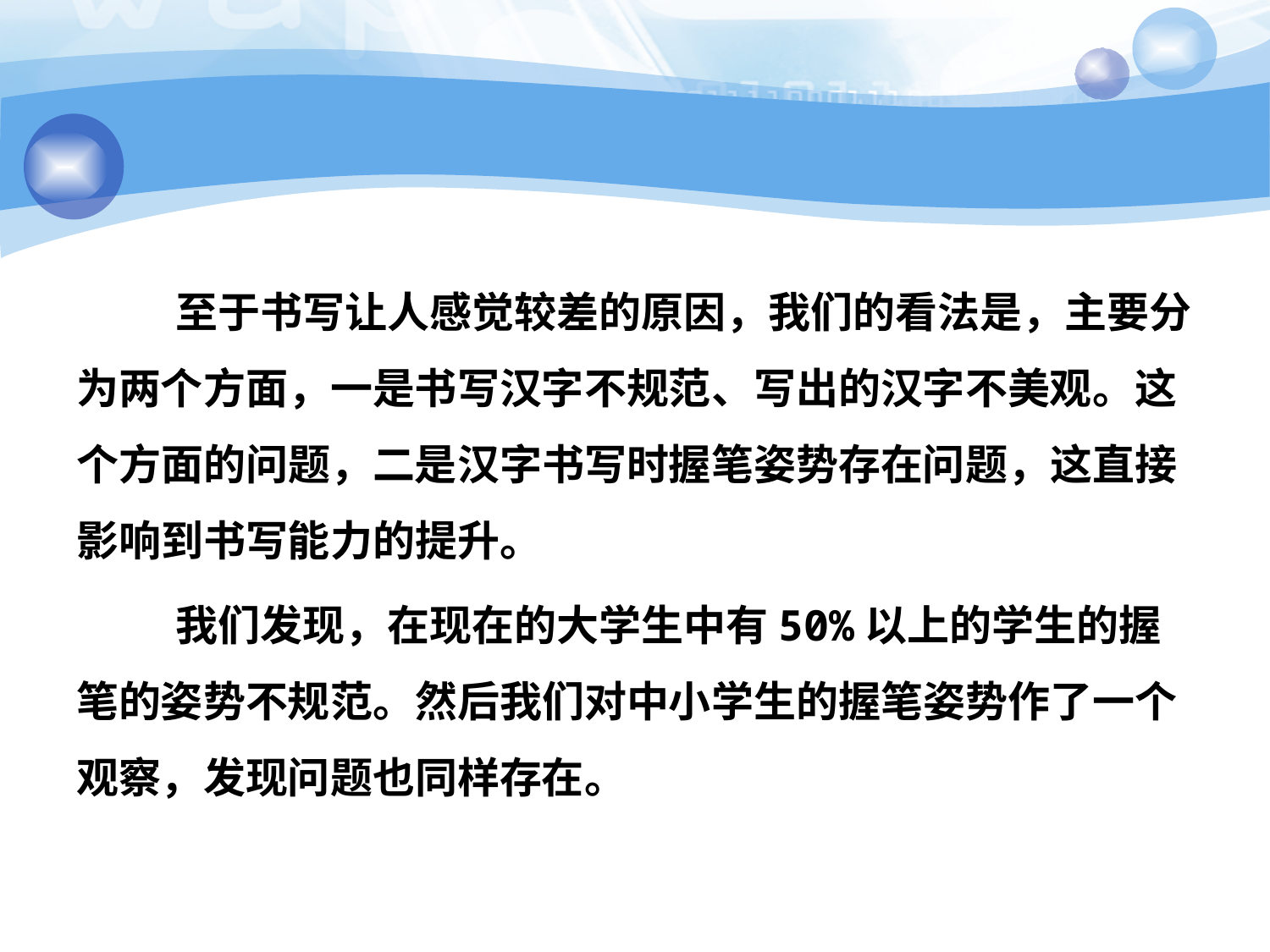

#
至于书写让人感觉较差的原因，我们的看法是，主要分为两个方面，一是书写汉字不规范、写出的汉字不美观。这个方面的问题，二是汉字书写时握笔姿势存在问题，这直接影响到书写能力的提升。
我们发现，在现在的大学生中有50%以上的学生的握笔的姿势不规范。然后我们对中小学生的握笔姿势作了一个观察，发现问题也同样存在。